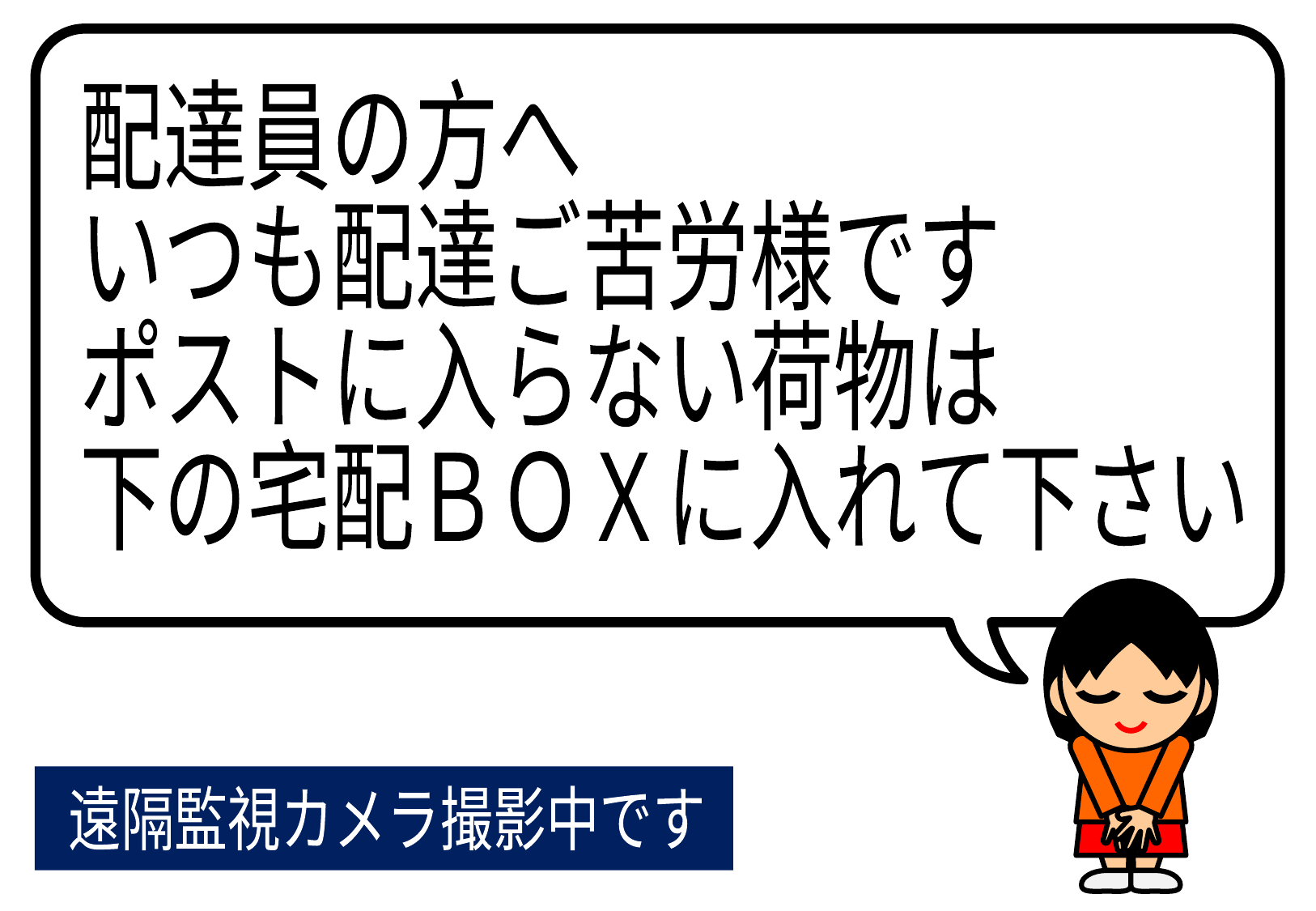

配達員の方へ
いつも配達ご苦労様です
ポストに入らない荷物は
下の宅配ＢＯＸに入れて下さい

遠隔監視カメラ撮影中です